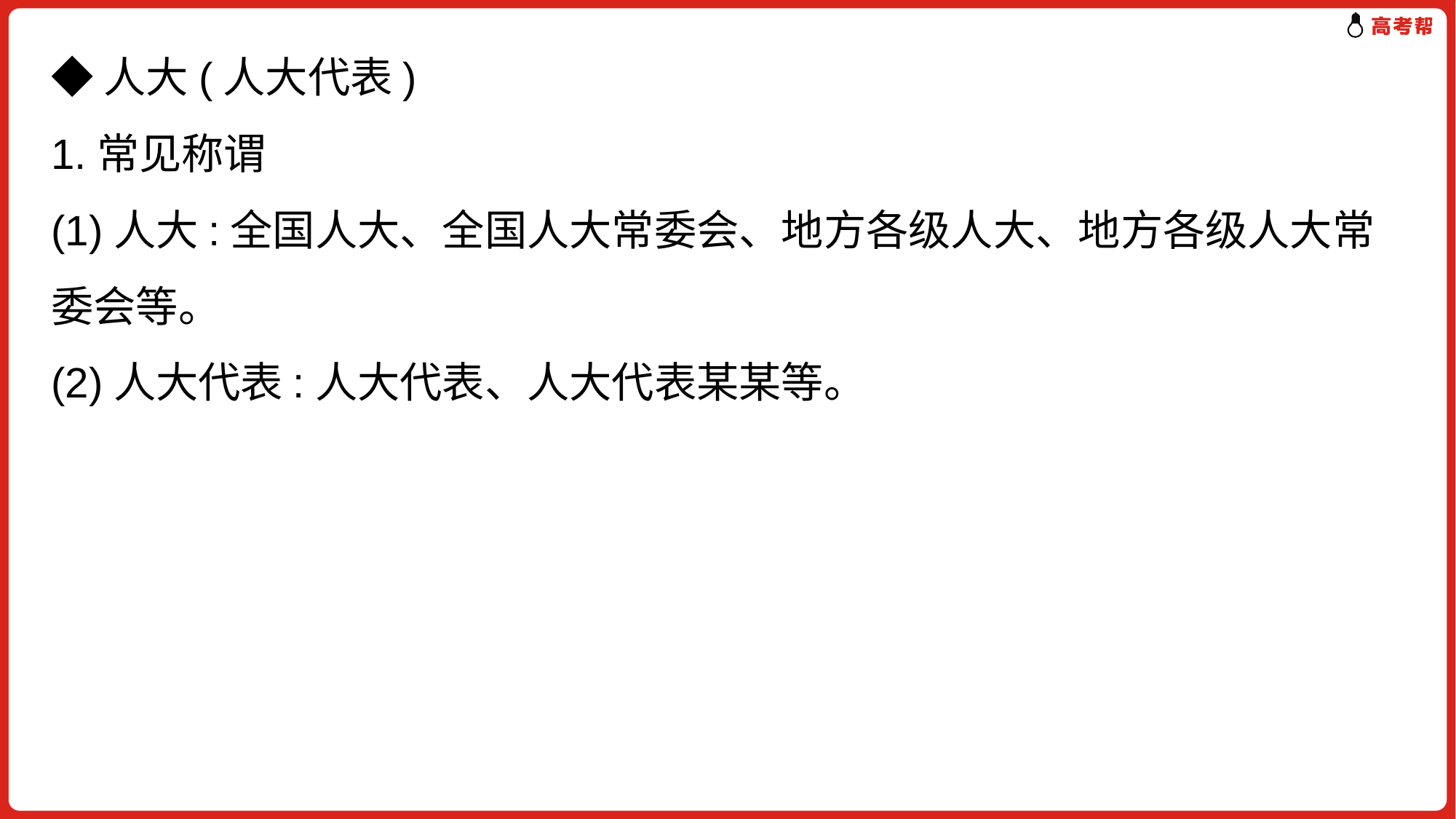

# ◆人大(人大代表) 1.常见称谓 (1)人大:全国人大、全国人大常委会、地方各级人大、地方各级人大常委会等。 (2)人大代表:人大代表、人大代表某某等。